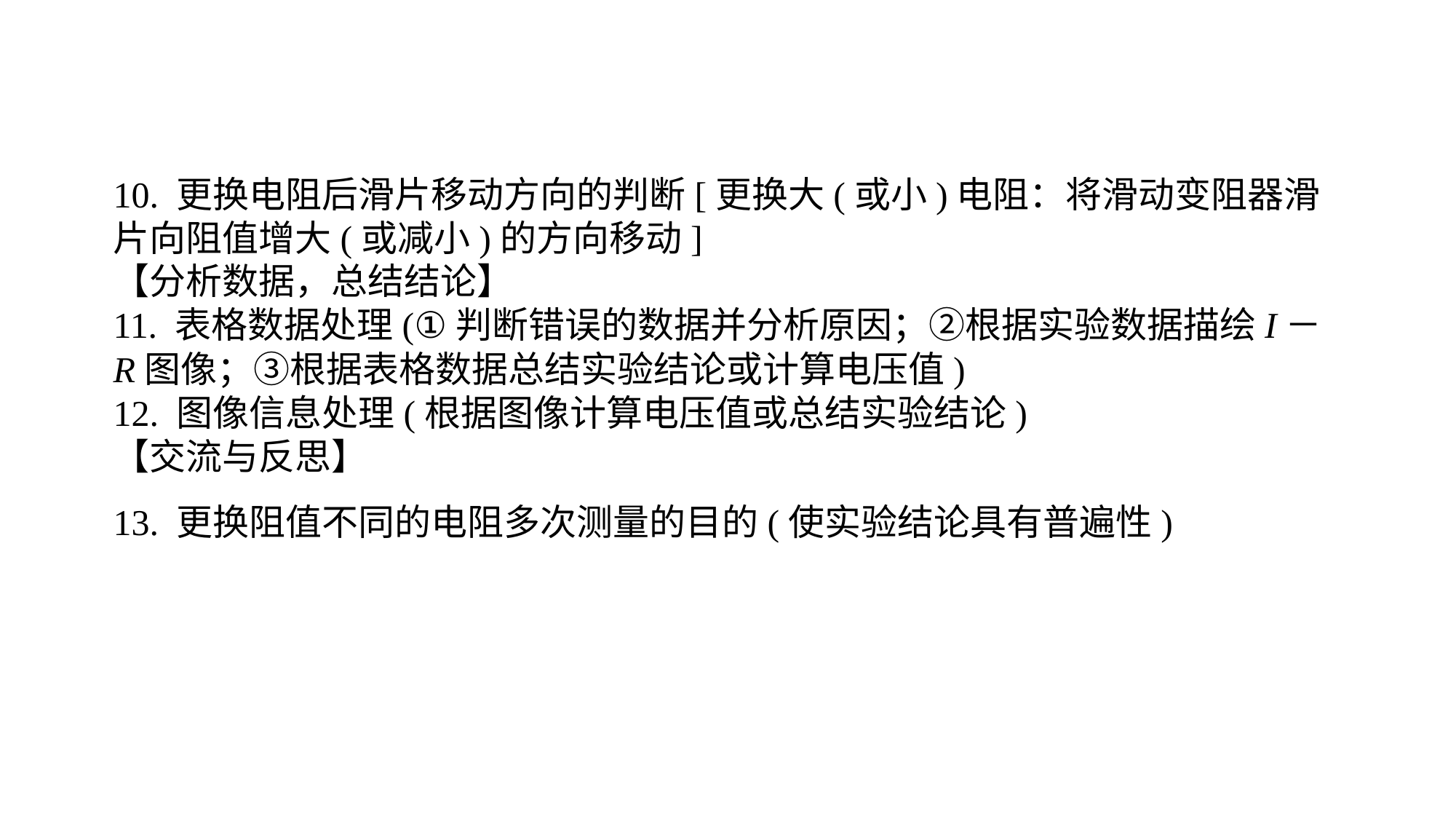

10. 更换电阻后滑片移动方向的判断[更换大(或小)电阻：将滑动变阻器滑片向阻值增大(或减小)的方向移动]【分析数据，总结结论】11. 表格数据处理(①判断错误的数据并分析原因；②根据实验数据描绘I－R图像；③根据表格数据总结实验结论或计算电压值)12. 图像信息处理(根据图像计算电压值或总结实验结论)【交流与反思】13. 更换阻值不同的电阻多次测量的目的(使实验结论具有普遍性)